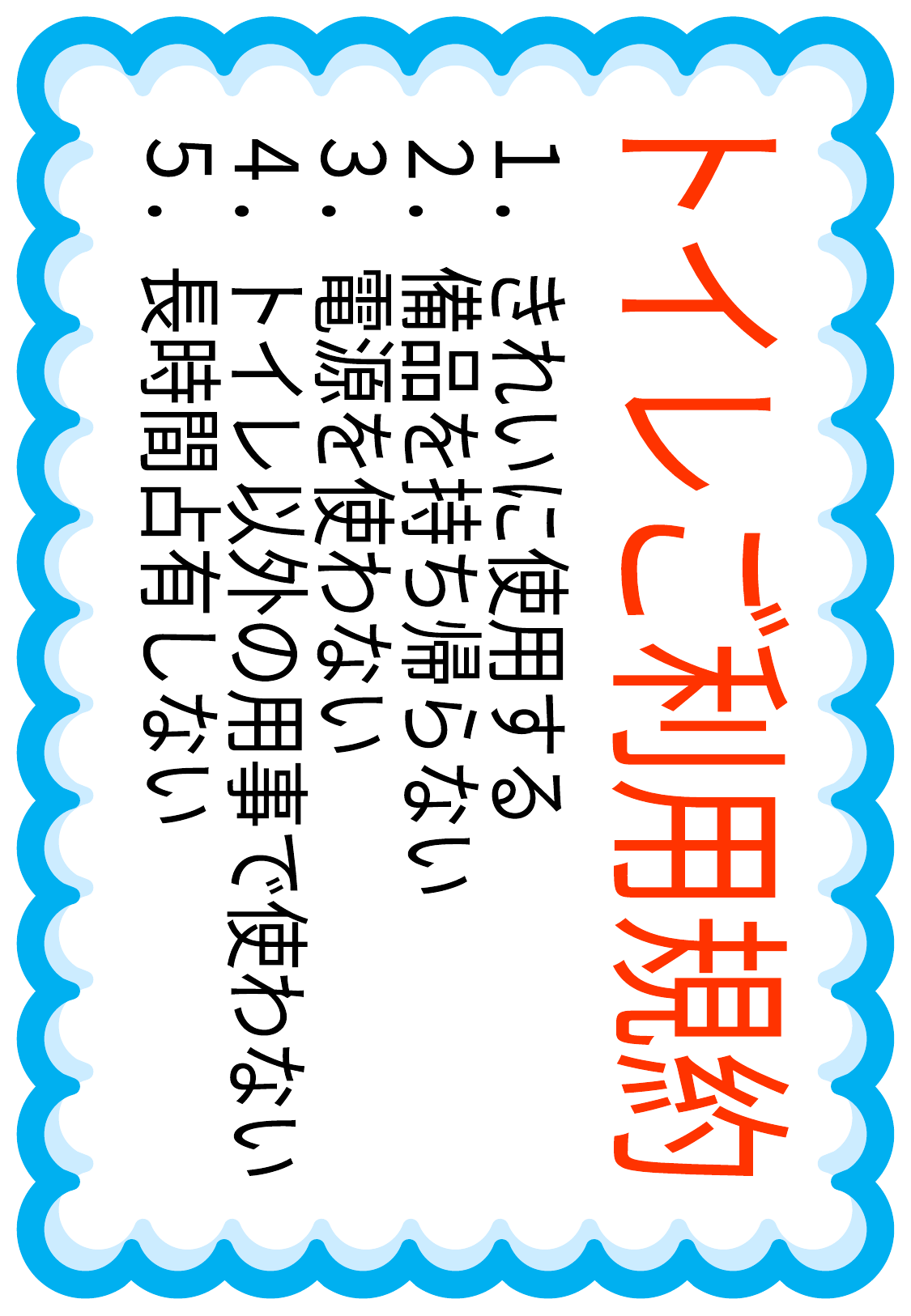

１．きれいに使用する
２．備品を持ち帰らない
３．電源を使わない
４．トイレ以外の用事で使わない
５．長時間占有しない
トイレご利用規約